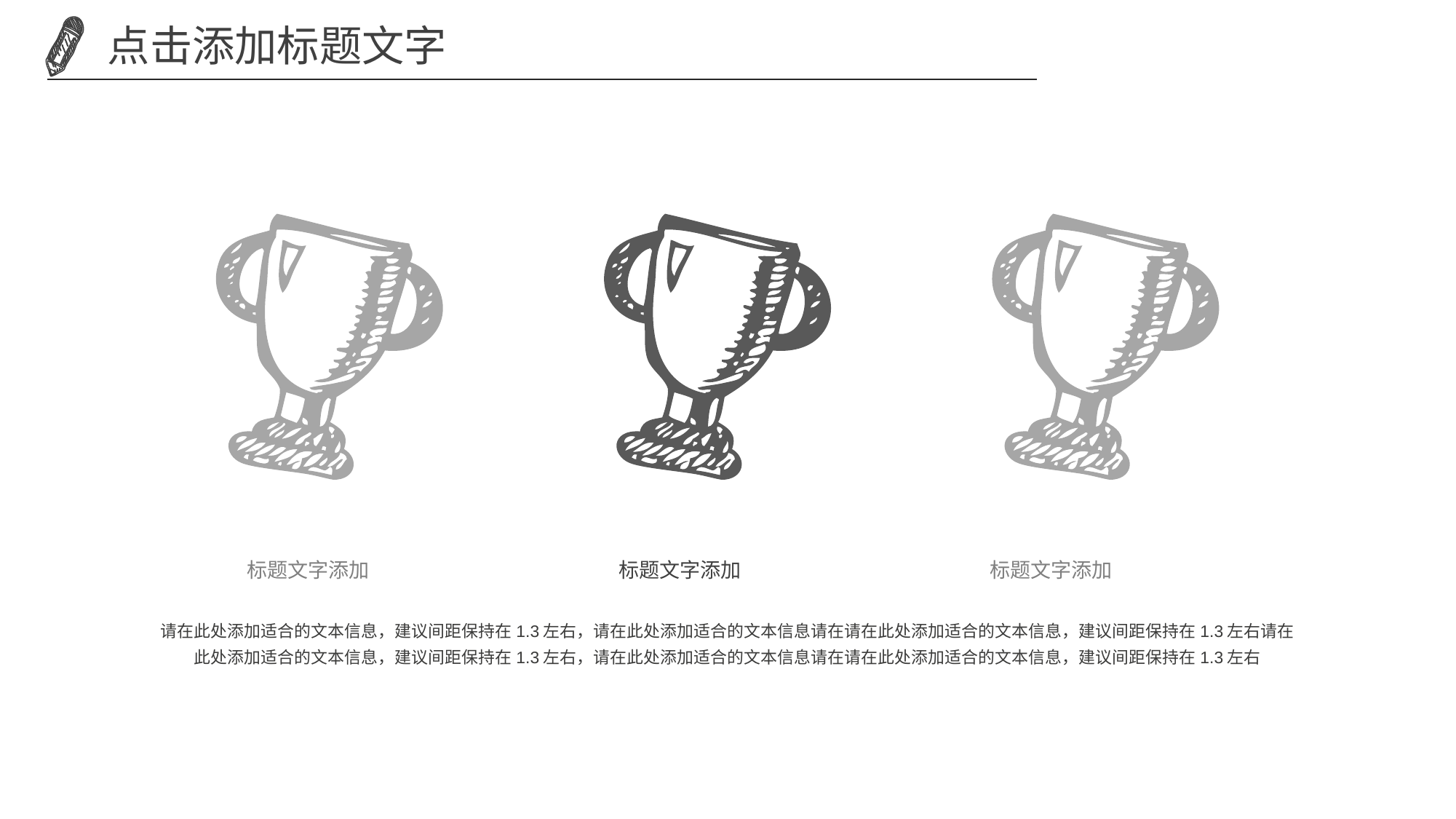

点击添加标题文字

标题文字添加
标题文字添加
标题文字添加
请在此处添加适合的文本信息，建议间距保持在1.3左右，请在此处添加适合的文本信息请在请在此处添加适合的文本信息，建议间距保持在1.3左右请在此处添加适合的文本信息，建议间距保持在1.3左右，请在此处添加适合的文本信息请在请在此处添加适合的文本信息，建议间距保持在1.3左右